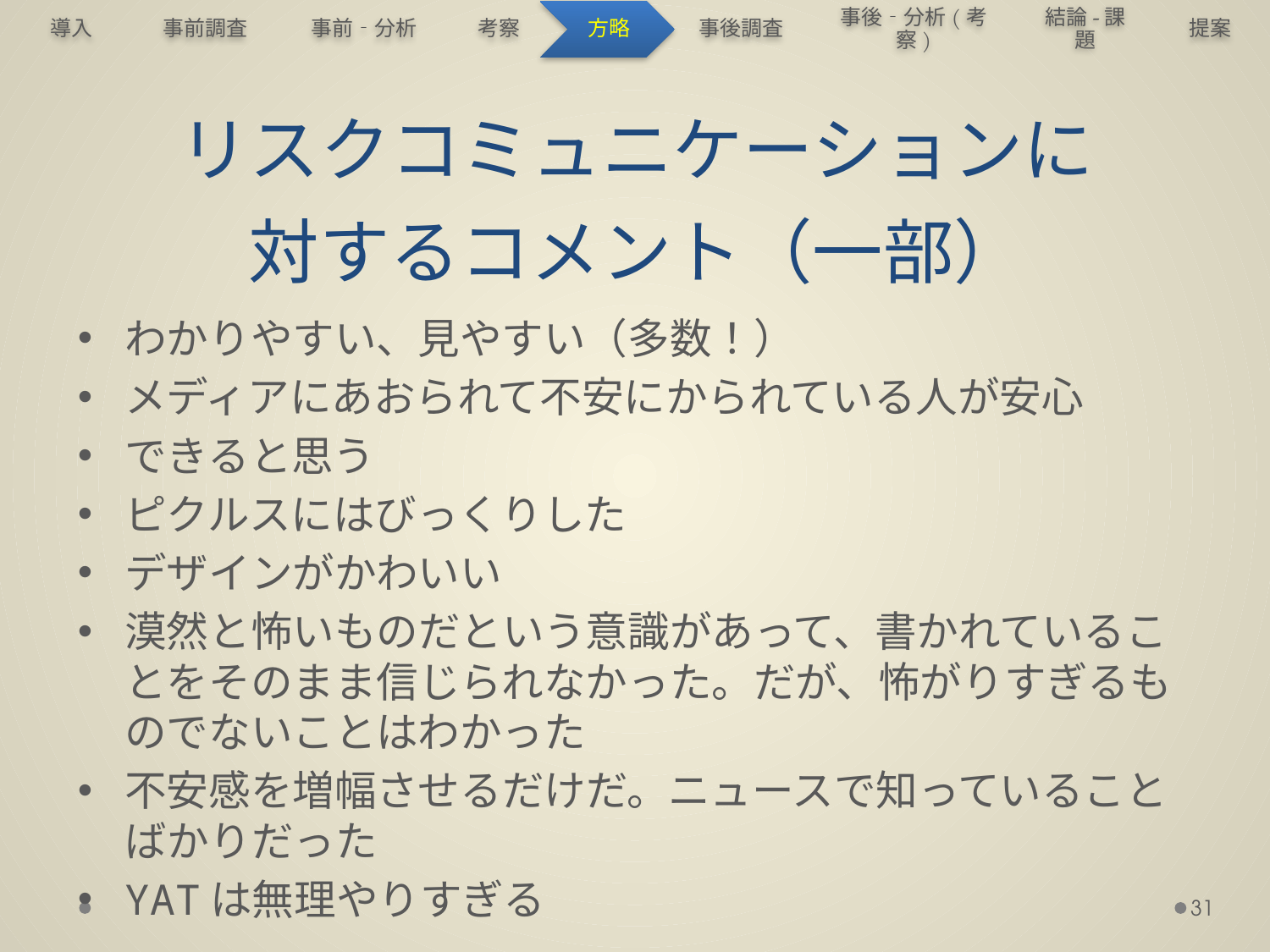

導入
事前調査
事前‐分析
考察
方略
事後調査
事後‐分析(考察)
結論-課題
提案
# リスクコミュニケーションに 対するコメント（一部）
わかりやすい、見やすい（多数！）
メディアにあおられて不安にかられている人が安心
できると思う
ピクルスにはびっくりした
デザインがかわいい
漠然と怖いものだという意識があって、書かれていることをそのまま信じられなかった。だが、怖がりすぎるものでないことはわかった
不安感を増幅させるだけだ。ニュースで知っていることばかりだった
YATは無理やりすぎる

31